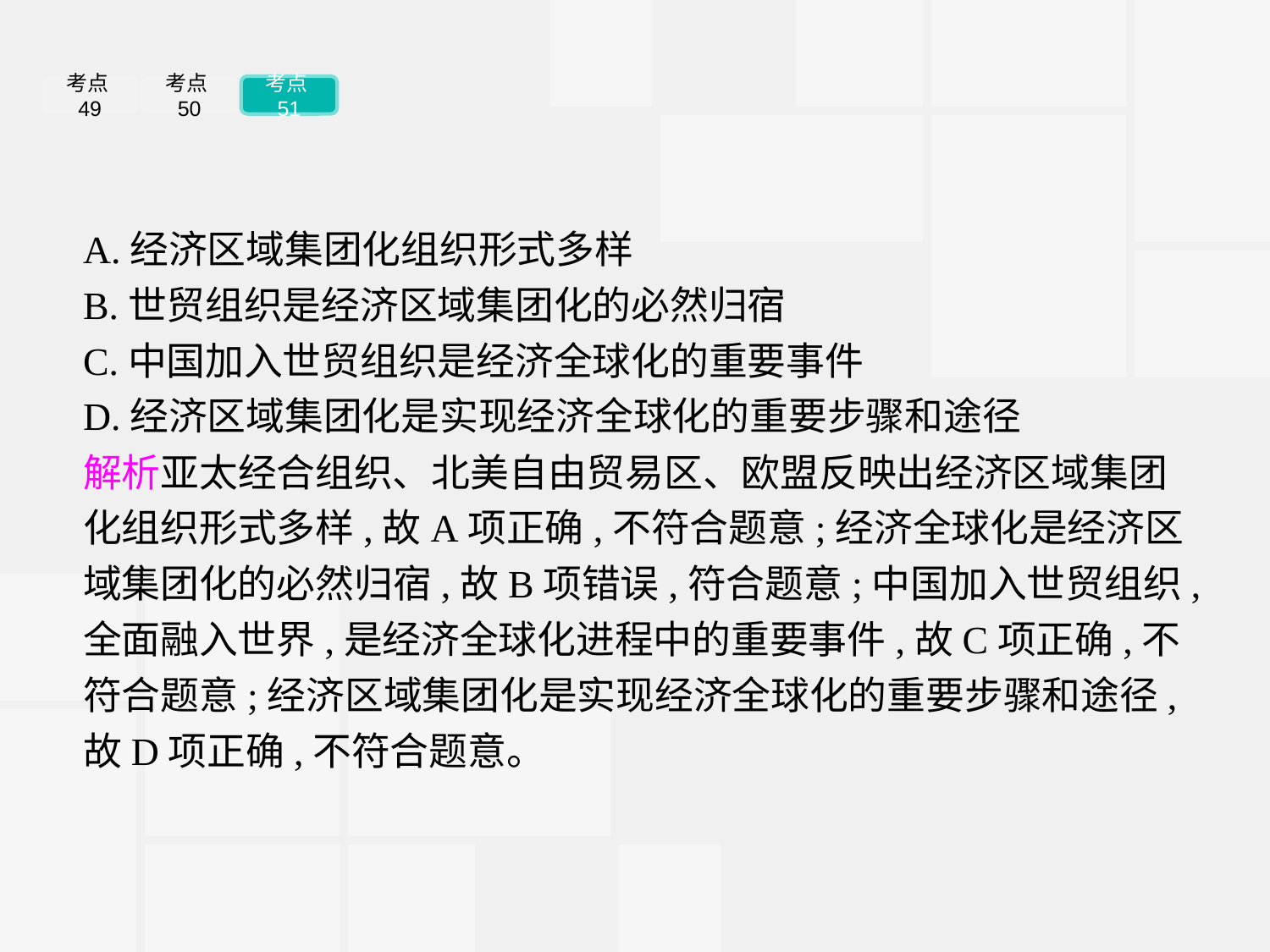

考点49
考点50
考点51
A.经济区域集团化组织形式多样
B.世贸组织是经济区域集团化的必然归宿
C.中国加入世贸组织是经济全球化的重要事件
D.经济区域集团化是实现经济全球化的重要步骤和途径
解析亚太经合组织、北美自由贸易区、欧盟反映出经济区域集团化组织形式多样,故A项正确,不符合题意;经济全球化是经济区域集团化的必然归宿,故B项错误,符合题意;中国加入世贸组织,全面融入世界,是经济全球化进程中的重要事件,故C项正确,不符合题意;经济区域集团化是实现经济全球化的重要步骤和途径,故D项正确,不符合题意。